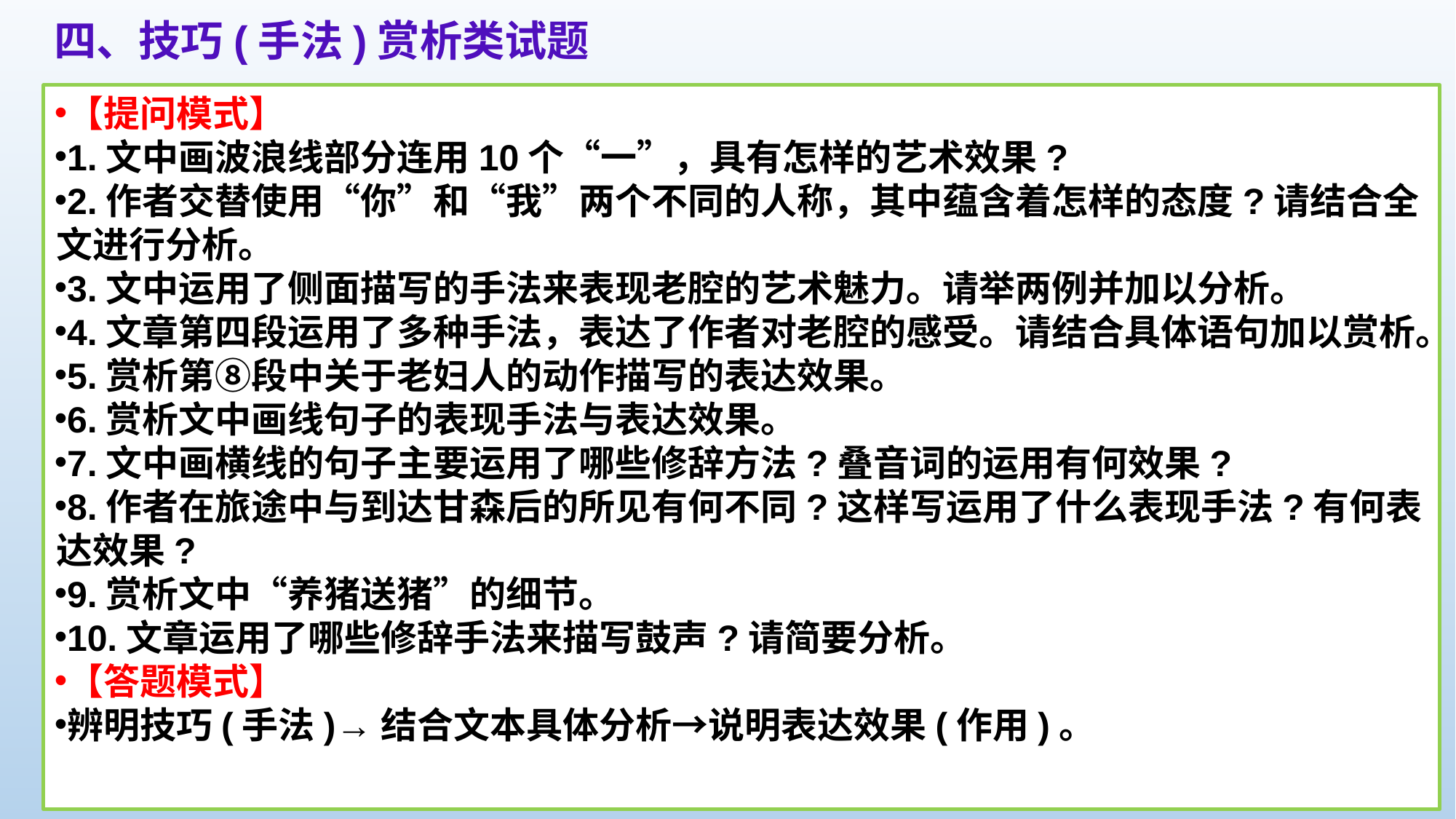

四、技巧(手法)赏析类试题
【提问模式】
1.文中画波浪线部分连用10个“一”，具有怎样的艺术效果?
2.作者交替使用“你”和“我”两个不同的人称，其中蕴含着怎样的态度?请结合全文进行分析。
3.文中运用了侧面描写的手法来表现老腔的艺术魅力。请举两例并加以分析。
4.文章第四段运用了多种手法，表达了作者对老腔的感受。请结合具体语句加以赏析。
5.赏析第⑧段中关于老妇人的动作描写的表达效果。
6.赏析文中画线句子的表现手法与表达效果。
7.文中画横线的句子主要运用了哪些修辞方法?叠音词的运用有何效果?
8.作者在旅途中与到达甘森后的所见有何不同?这样写运用了什么表现手法?有何表达效果?
9.赏析文中“养猪送猪”的细节。
10.文章运用了哪些修辞手法来描写鼓声?请简要分析。
【答题模式】
辨明技巧(手法)→结合文本具体分析→说明表达效果(作用)。